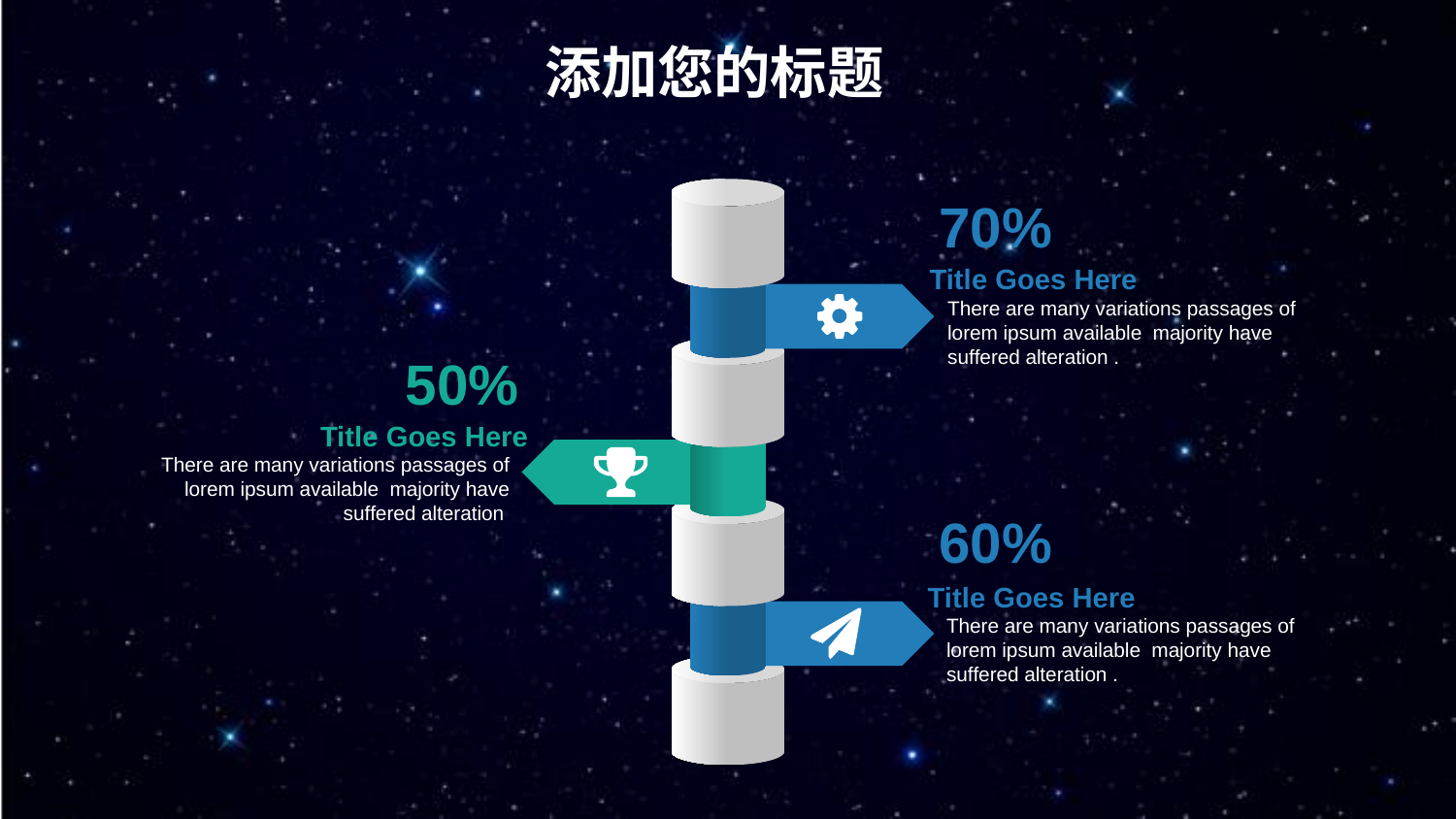

添加您的标题

70%

Title Goes Here
There are many variations passages of lorem ipsum available  majority have suffered alteration .

50%

Title Goes Here
There are many variations passages of lorem ipsum available  majority have suffered alteration

60%

Title Goes Here
There are many variations passages of lorem ipsum available  majority have suffered alteration .